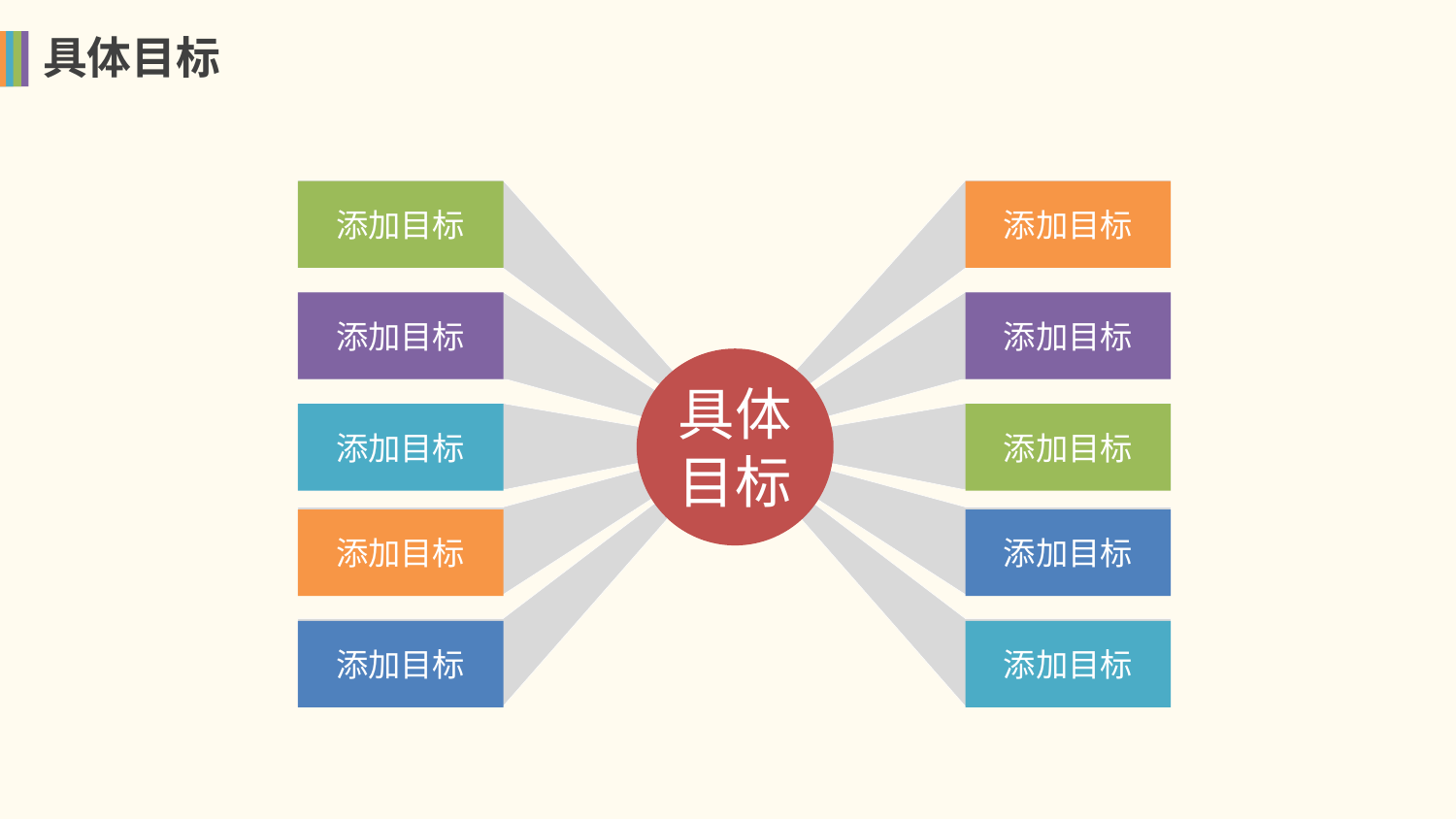

# 具体目标

添加目标

添加目标

添加目标

添加目标
添加目标

添加目标

添加目标

添加目标

添加目标
添加目标
具体目标